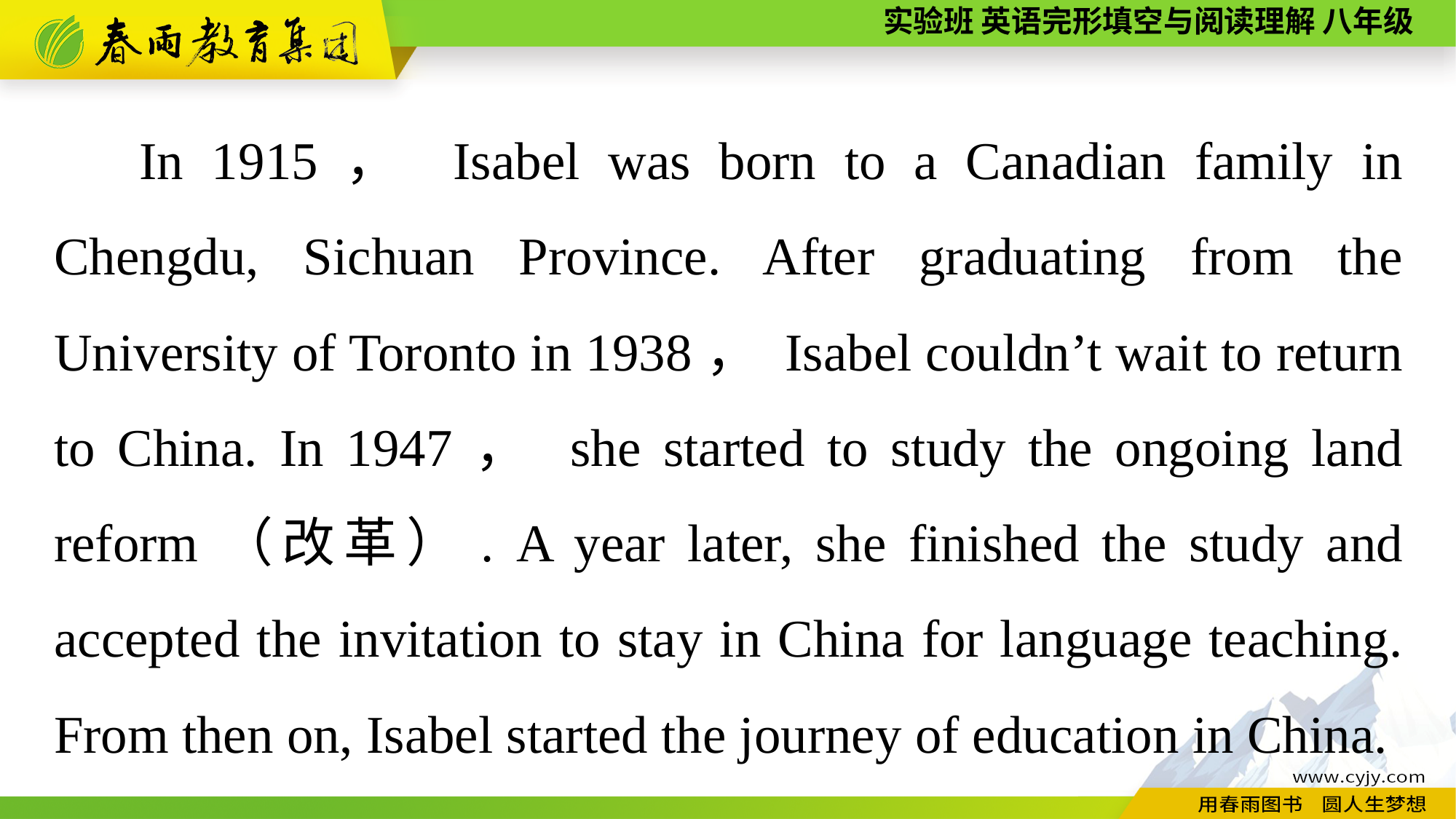

In 1915， Isabel was born to a Canadian family in Chengdu, Sichuan Province. After graduating from the University of Toronto in 1938， Isabel couldn’t wait to return to China. In 1947， she started to study the ongoing land reform（改革）. A year later, she finished the study and accepted the invitation to stay in China for language teaching. From then on, Isabel started the journey of education in China.